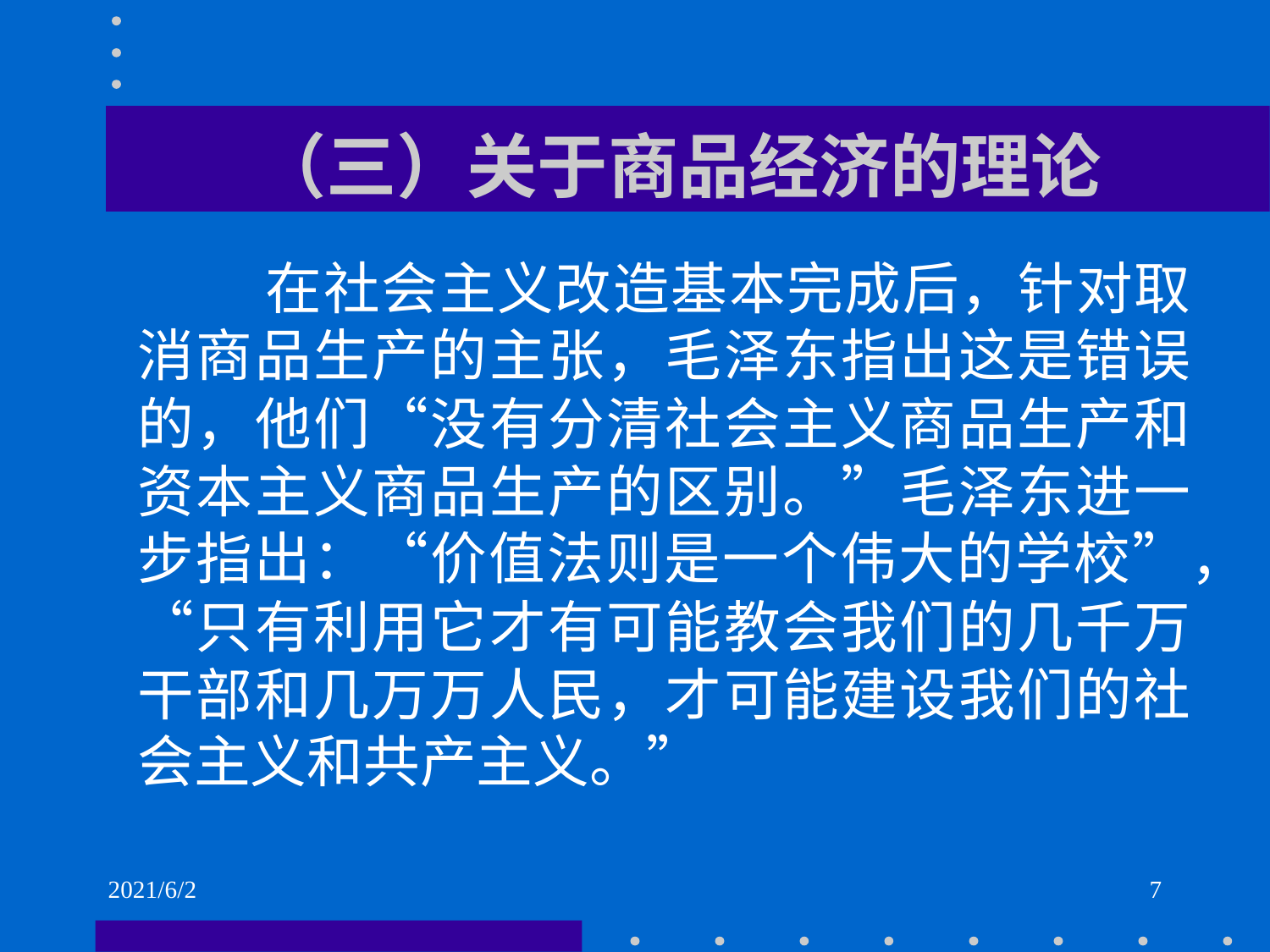

# （三）关于商品经济的理论
        在社会主义改造基本完成后，针对取消商品生产的主张，毛泽东指出这是错误的，他们“没有分清社会主义商品生产和资本主义商品生产的区别。”毛泽东进一步指出：“价值法则是一个伟大的学校”，“只有利用它才有可能教会我们的几千万干部和几万万人民，才可能建设我们的社会主义和共产主义。”

2021/6/2
7